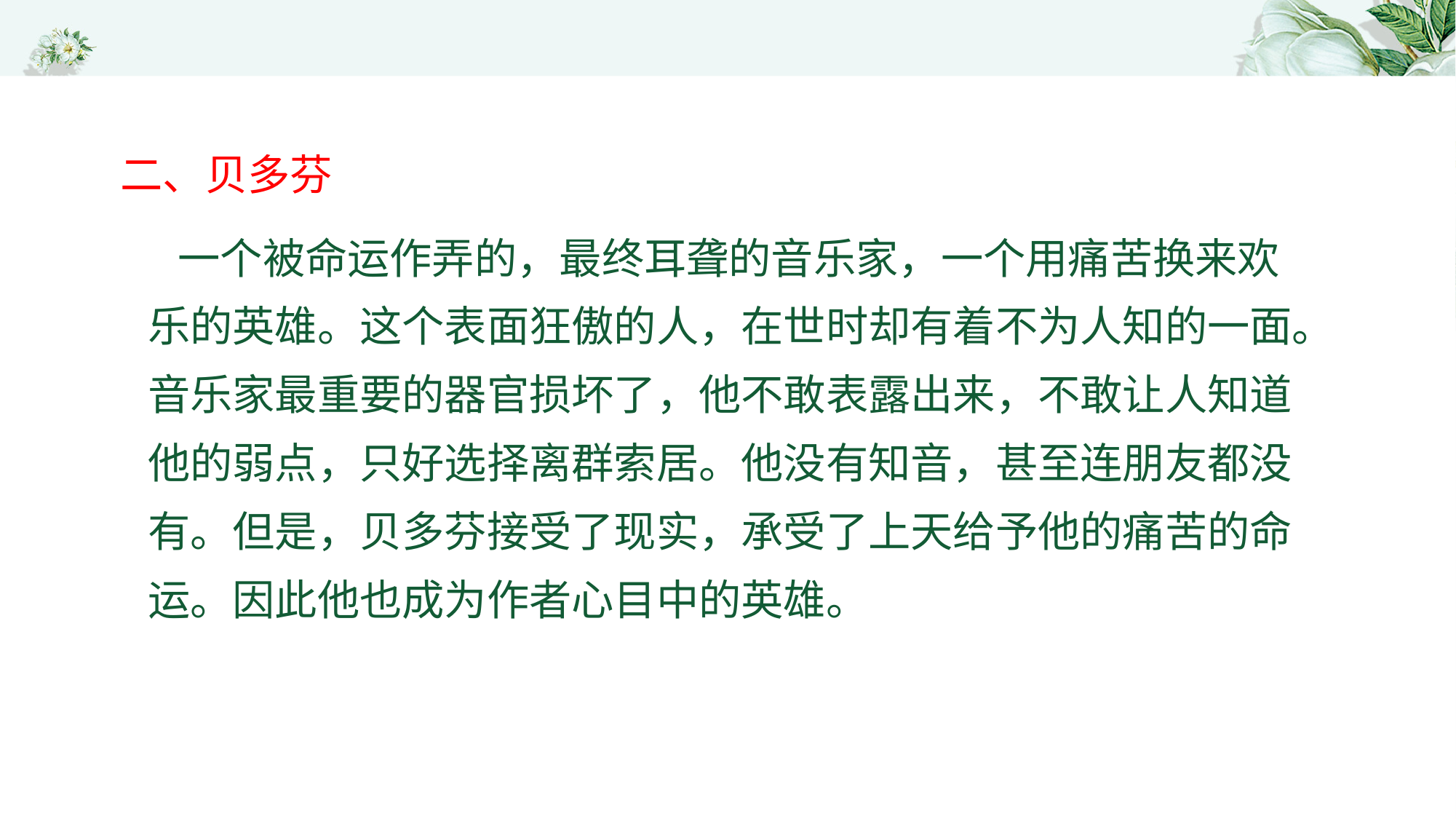

二、贝多芬
     一个被命运作弄的，最终耳聋的音乐家，一个用痛苦换来欢乐的英雄。这个表面狂傲的人，在世时却有着不为人知的一面。音乐家最重要的器官损坏了，他不敢表露出来，不敢让人知道他的弱点，只好选择离群索居。他没有知音，甚至连朋友都没有。但是，贝多芬接受了现实，承受了上天给予他的痛苦的命运。因此他也成为作者心目中的英雄。